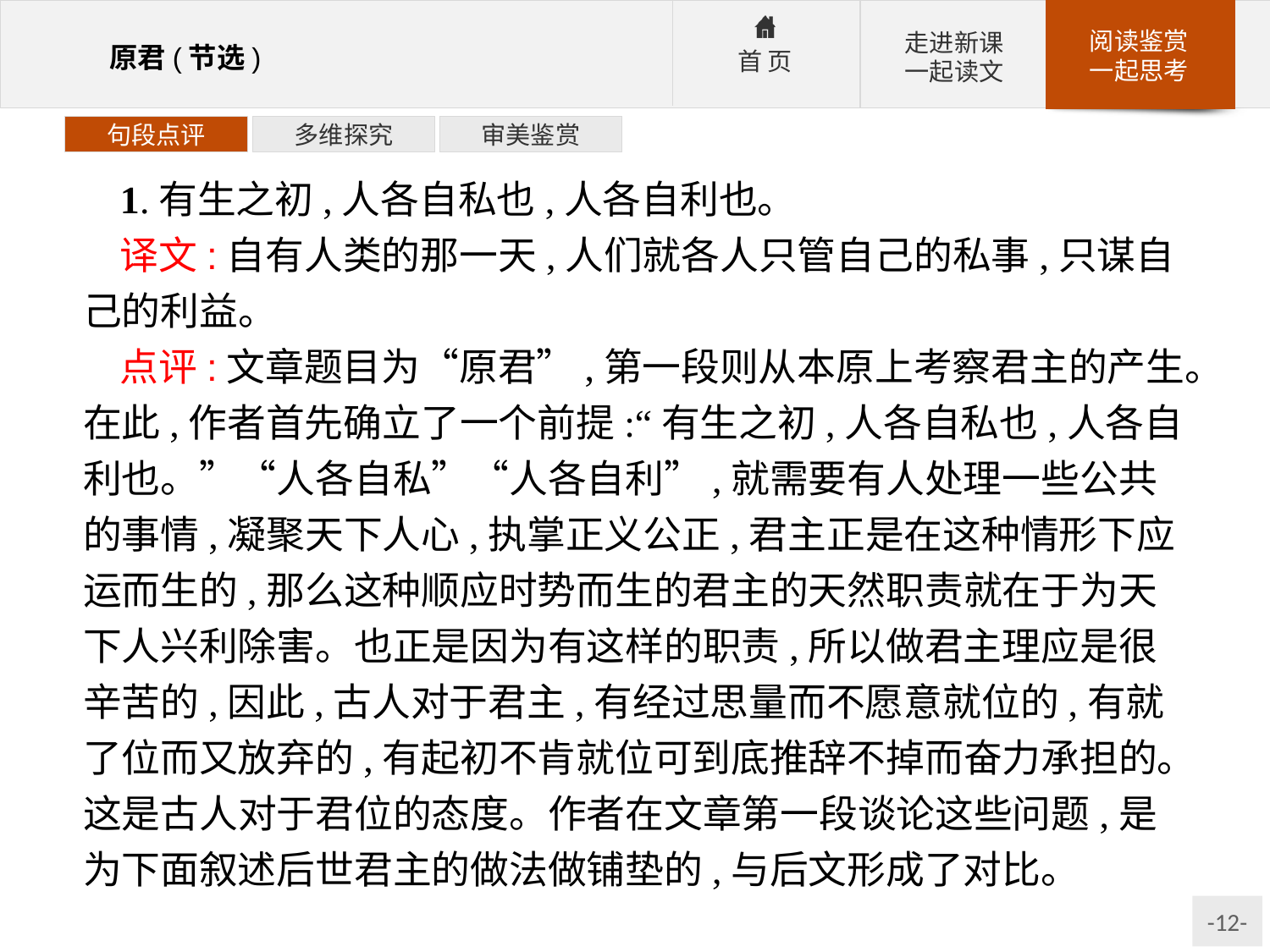

句段点评
多维探究
审美鉴赏
1.有生之初,人各自私也,人各自利也。
译文:自有人类的那一天,人们就各人只管自己的私事,只谋自己的利益。
点评:文章题目为“原君”,第一段则从本原上考察君主的产生。在此,作者首先确立了一个前提:“有生之初,人各自私也,人各自利也。”“人各自私”“人各自利”,就需要有人处理一些公共的事情,凝聚天下人心,执掌正义公正,君主正是在这种情形下应运而生的,那么这种顺应时势而生的君主的天然职责就在于为天下人兴利除害。也正是因为有这样的职责,所以做君主理应是很辛苦的,因此,古人对于君主,有经过思量而不愿意就位的,有就了位而又放弃的,有起初不肯就位可到底推辞不掉而奋力承担的。这是古人对于君位的态度。作者在文章第一段谈论这些问题,是为下面叙述后世君主的做法做铺垫的,与后文形成了对比。